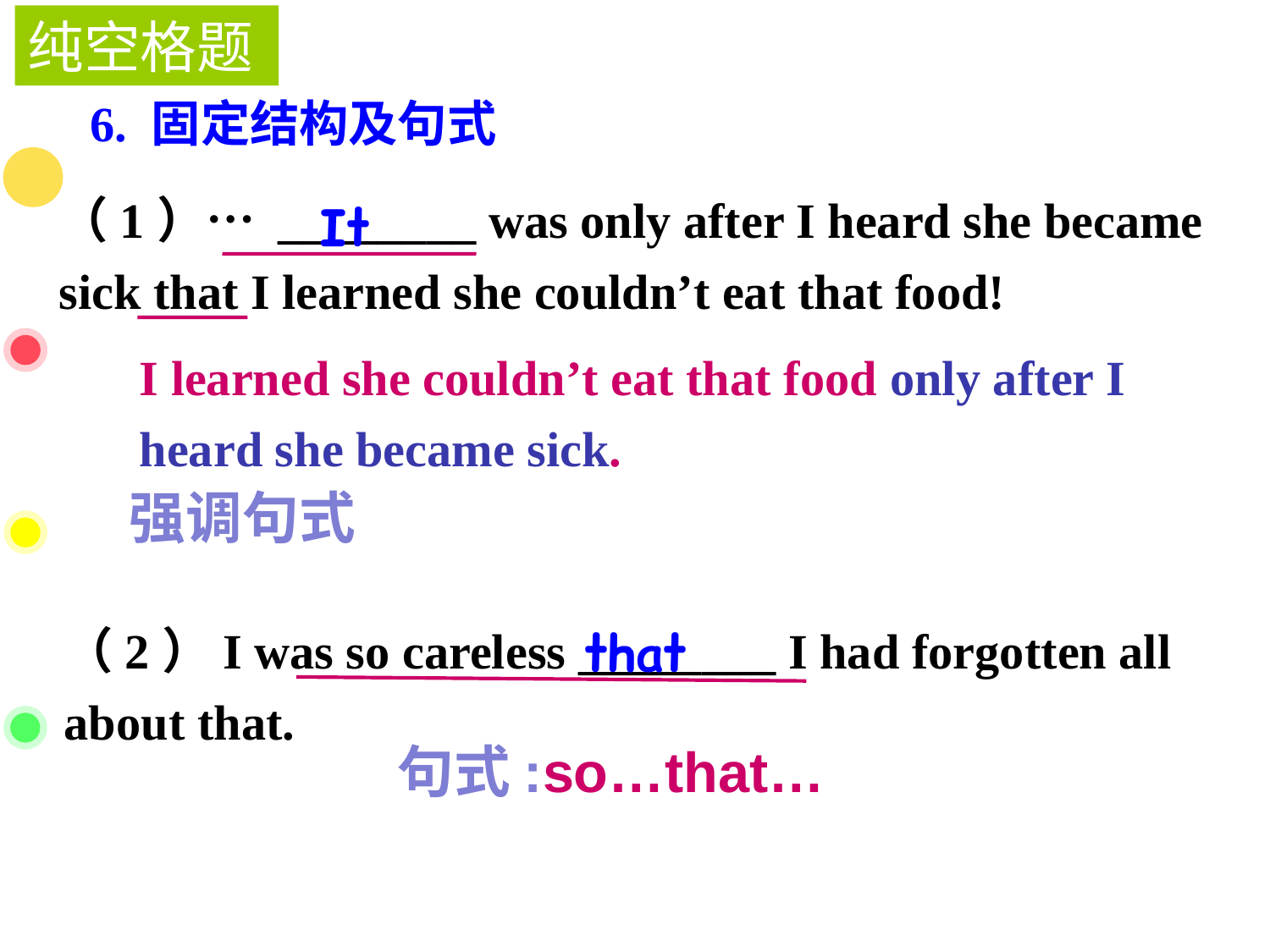

纯空格题
6. 固定结构及句式

（1）… ________ was only after I heard she became sick that I learned she couldn’t eat that food!
It

I learned she couldn’t eat that food only after I heard she became sick.

强调句式

（2）I was so careless ________ I had forgotten all about that.
that

句式:so…that…